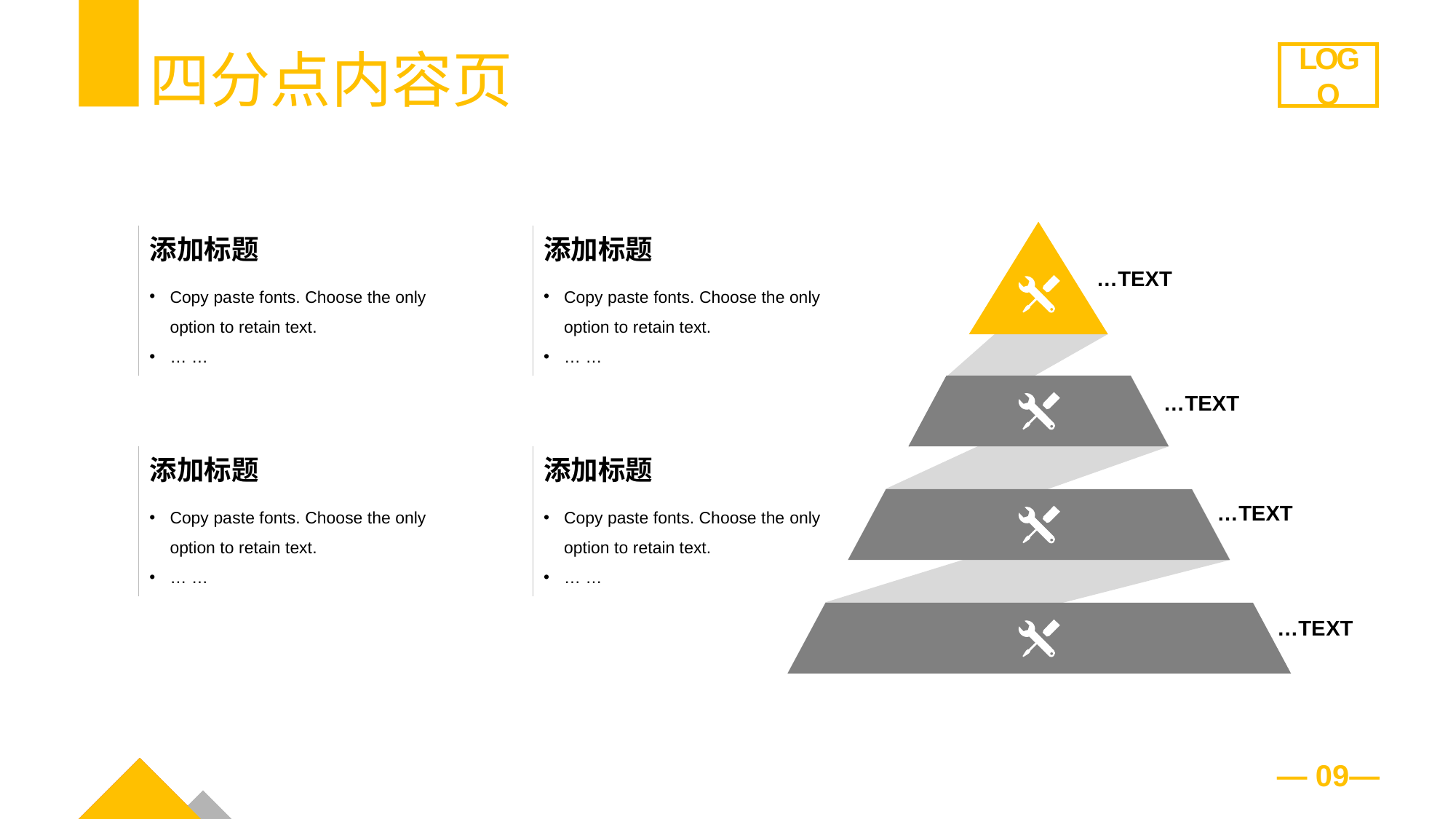

四分点内容页
LOGO

添加标题
Copy pa ste fonts. Choose the only option to retain text.
… …
添加标题
Copy pa ste fonts. Choose the only option to retain text.
… …
… TEXT

… TEXT

添加标题
Copy pa ste fonts. Choose the only option to retain text.
… …
添加标题
Copy paste fonts. Choose the  only option to retain text.
… …
… TEXT

…TE XT

— 09—